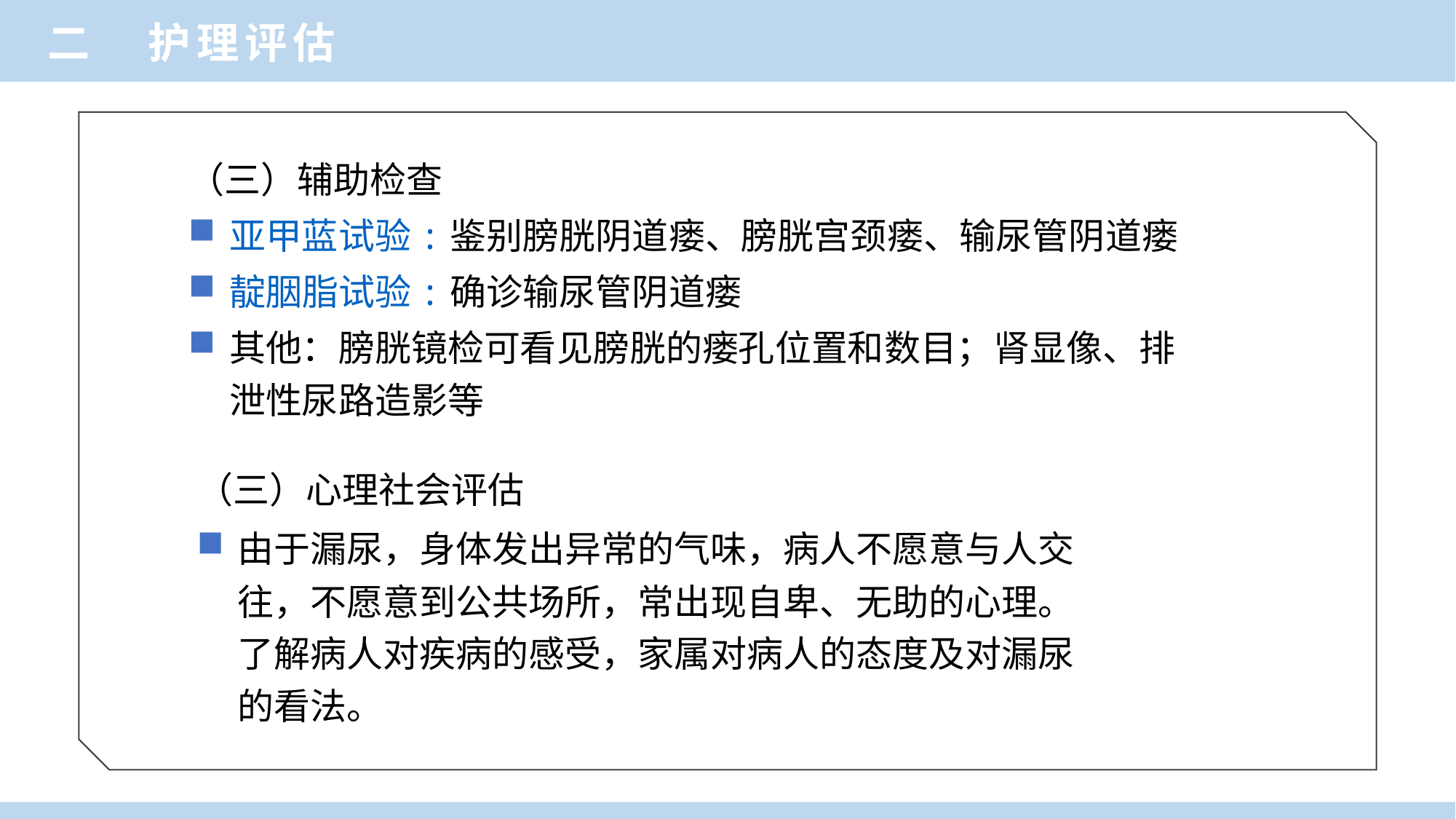

二

     护理评估

（三）辅助检查
亚甲蓝试验:鉴别膀胱阴道瘘、膀胱宫颈瘘、输尿管阴道瘘
靛胭脂试验:确诊输尿管阴道瘘
其他：膀胱镜检可看见膀胱的瘘孔位置和数目；肾显像、排泄性尿路造影等
（三）心理社会评估
由于漏尿，身体发出异常的气味，病人不愿意与人交往，不愿意到公共场所，常出现自卑、无助的心理。了解病人对疾病的感受，家属对病人的态度及对漏尿的看法。